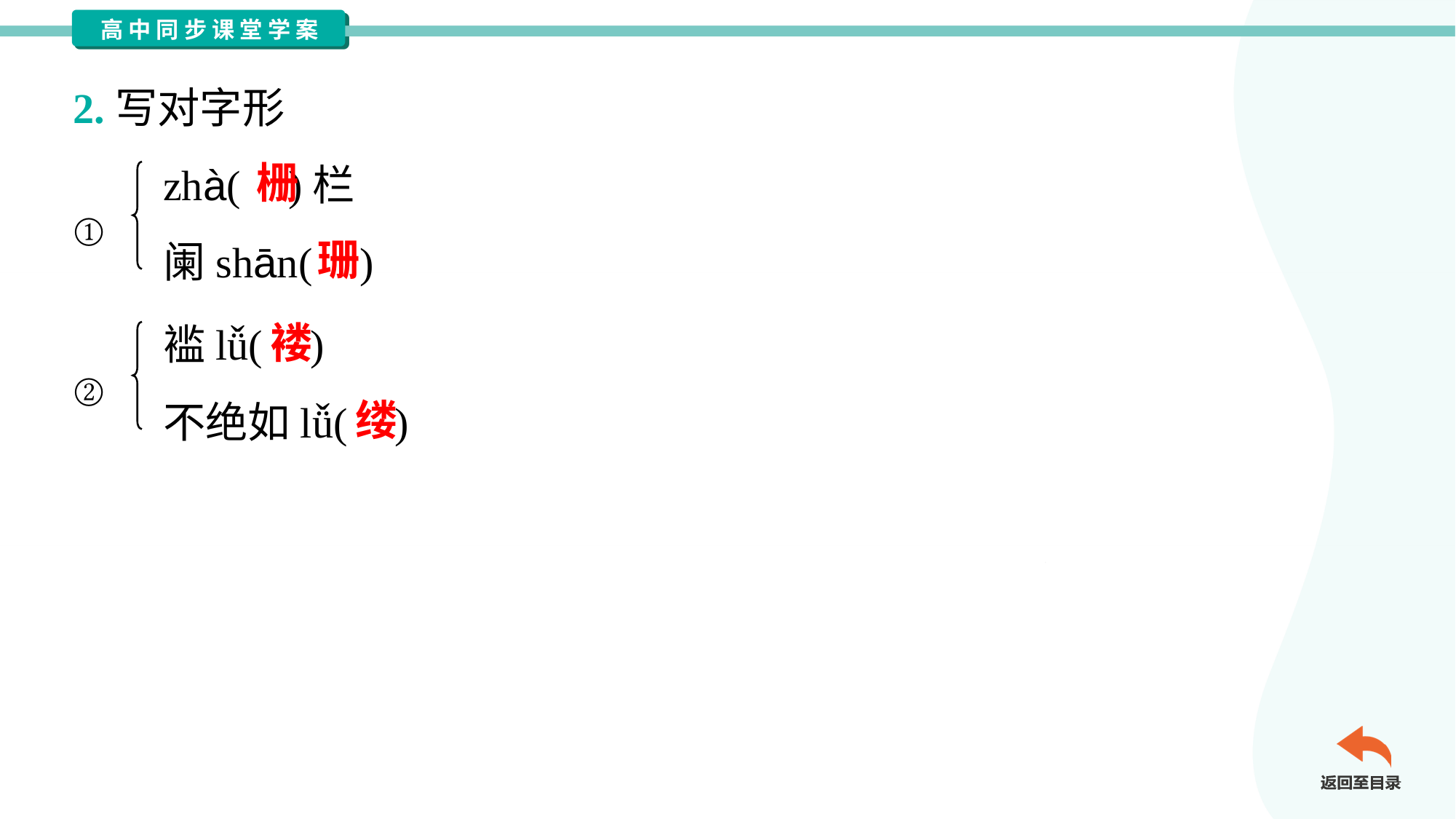

2.写对字形
zhà(    )栏
阑shān(    )
栅

①

珊
褴lǚ(    )
不绝如lǚ(    )
褛

②

缕